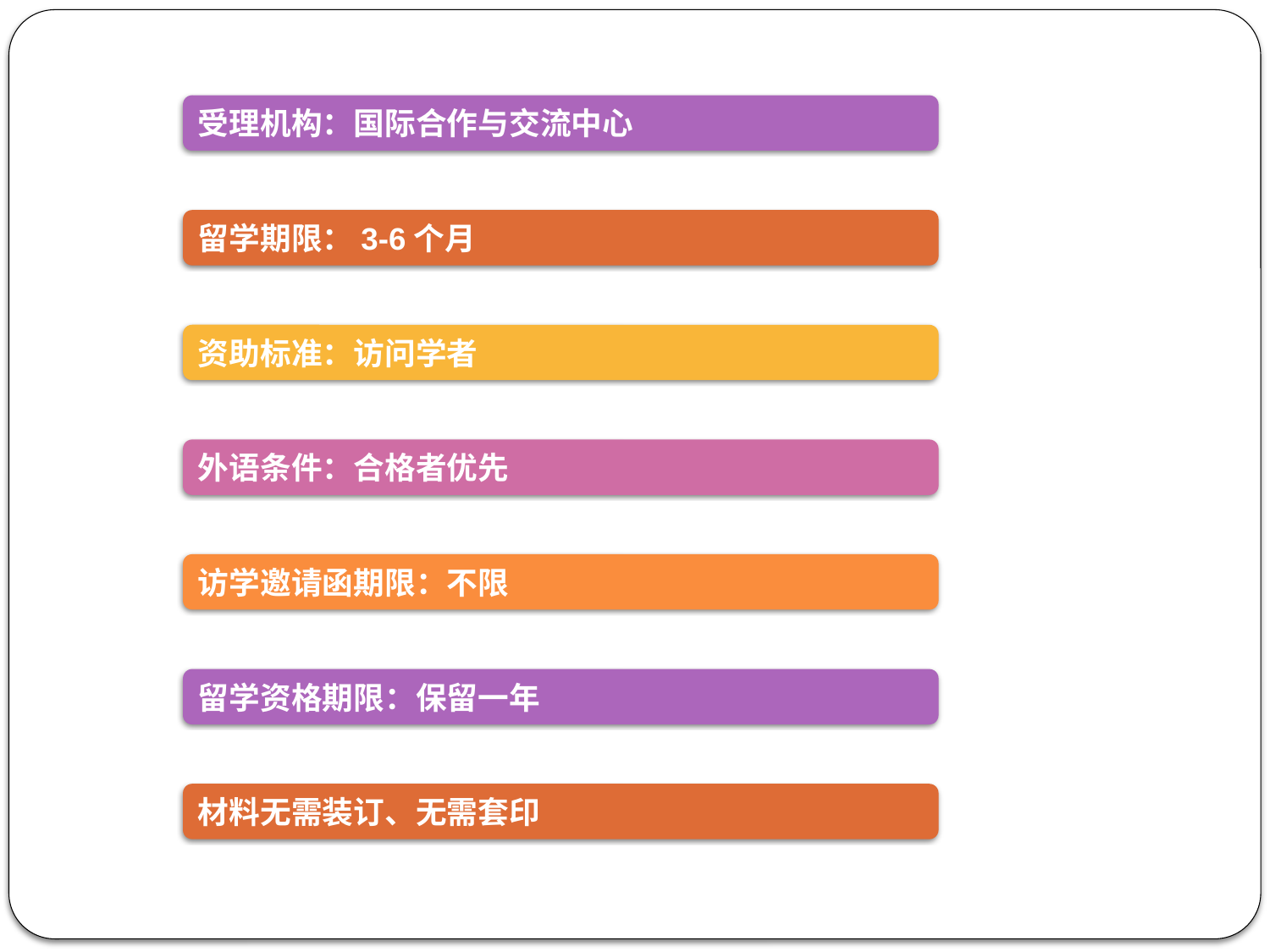

#
受理机构：国际合作与交流中心
留学期限：3-6个月
资助标准：访问学者
外语条件：合格者优先
访学邀请函期限：不限
留学资格期限：保留一年
材料无需装订、无需套印